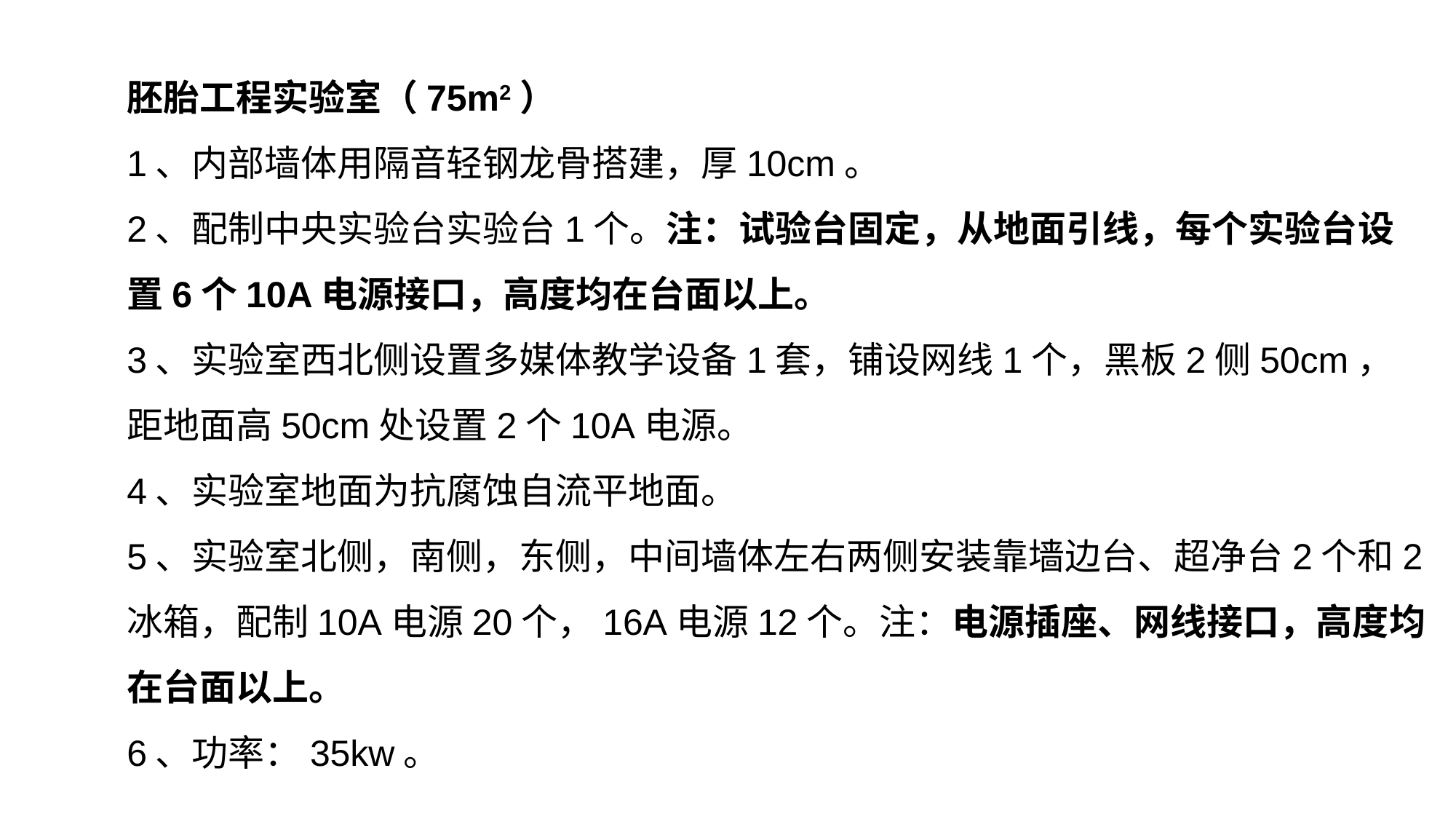

胚胎工程实验室（75m2）
1、内部墙体用隔音轻钢龙骨搭建，厚10cm。
2、配制中央实验台实验台1个。注：试验台固定，从地面引线，每个实验台设置6个10A电源接口，高度均在台面以上。
3、实验室西北侧设置多媒体教学设备1套，铺设网线1个，黑板2侧50cm，距地面高50cm处设置2个10A电源。
4、实验室地面为抗腐蚀自流平地面。
5、实验室北侧，南侧，东侧，中间墙体左右两侧安装靠墙边台、超净台2个和2冰箱，配制10A电源20个，16A电源12个。注：电源插座、网线接口，高度均在台面以上。
6、功率：35kw。